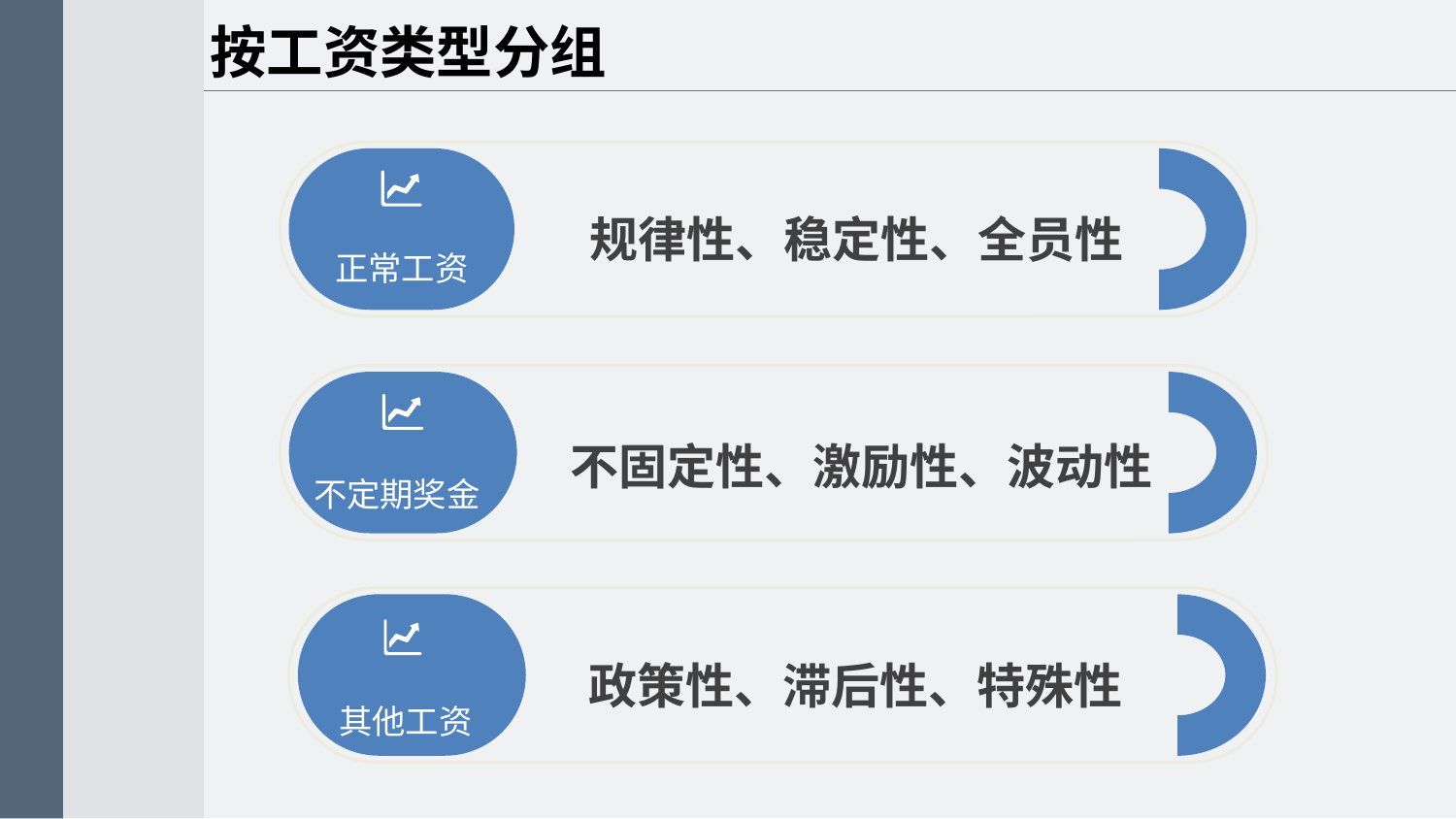

按工资类型分组

规律性、稳定性、全员性
正常工资

不固定性、激励性、波动性
不定期奖金

政策性、滞后性、特殊性
其他工资